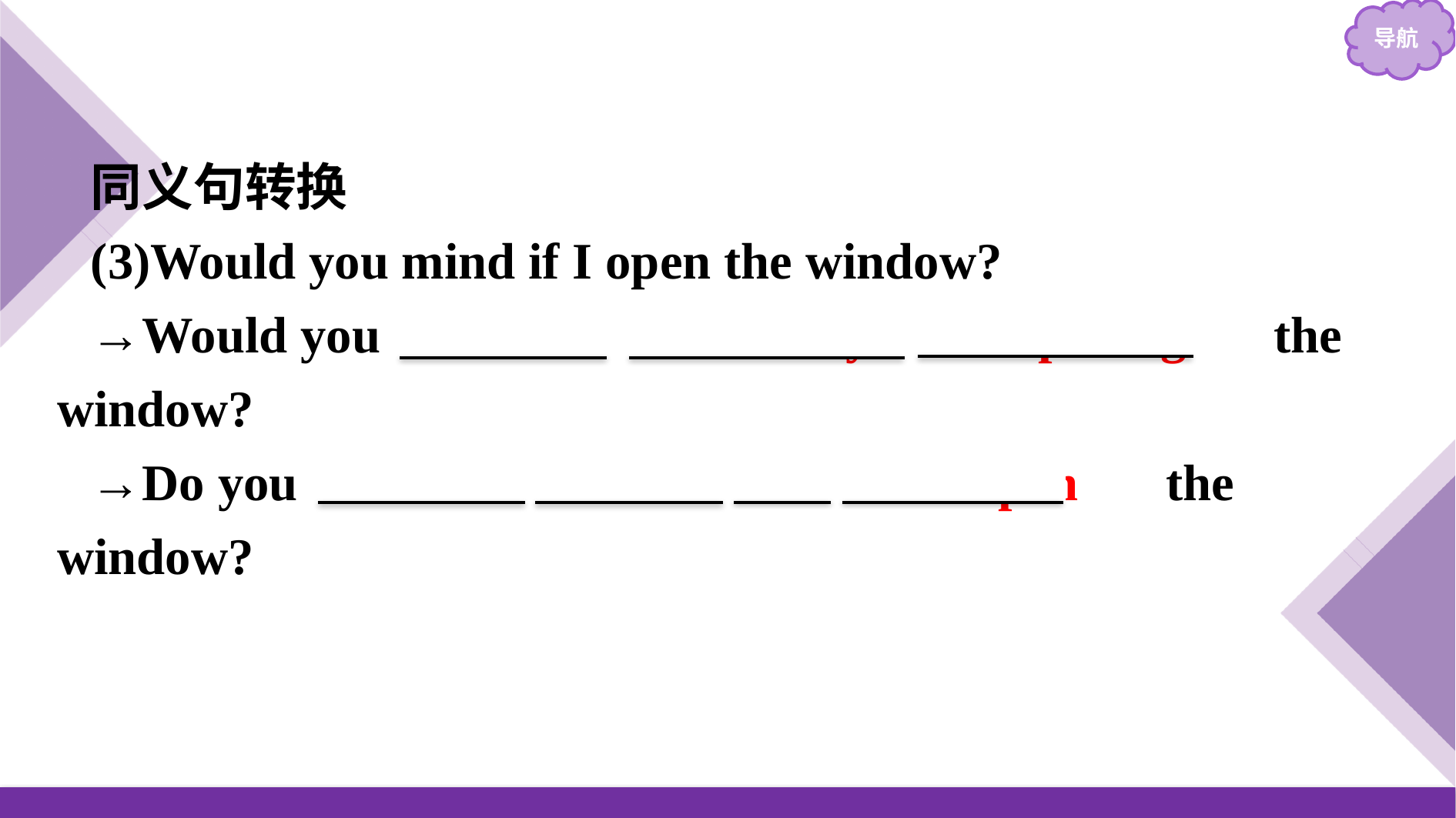

同义句转换
(3)Would you mind if I open the window?
→Would you 　mind　 　me/my　 　opening　 the window?
→Do you 　mind　 　if　 　I　 　open　 the window?